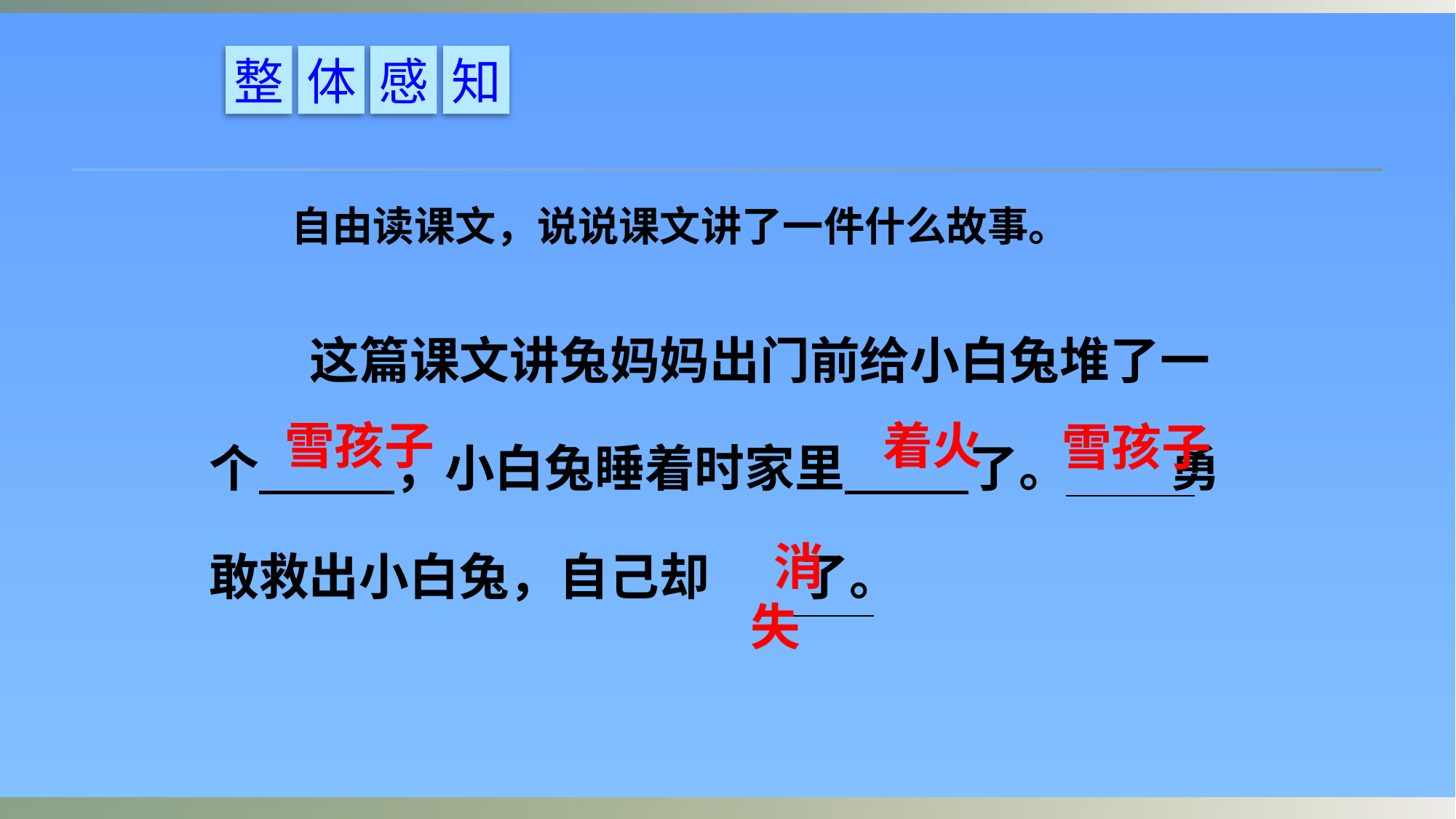

整
体
感
知
自由读课文，说说课文讲了一件什么故事。
 这篇课文讲兔妈妈出门前给小白兔堆了一个            ，小白兔睡着时家里           了。         勇敢救出小白兔，自己却        了。
着火
雪孩子
雪孩子
 消失